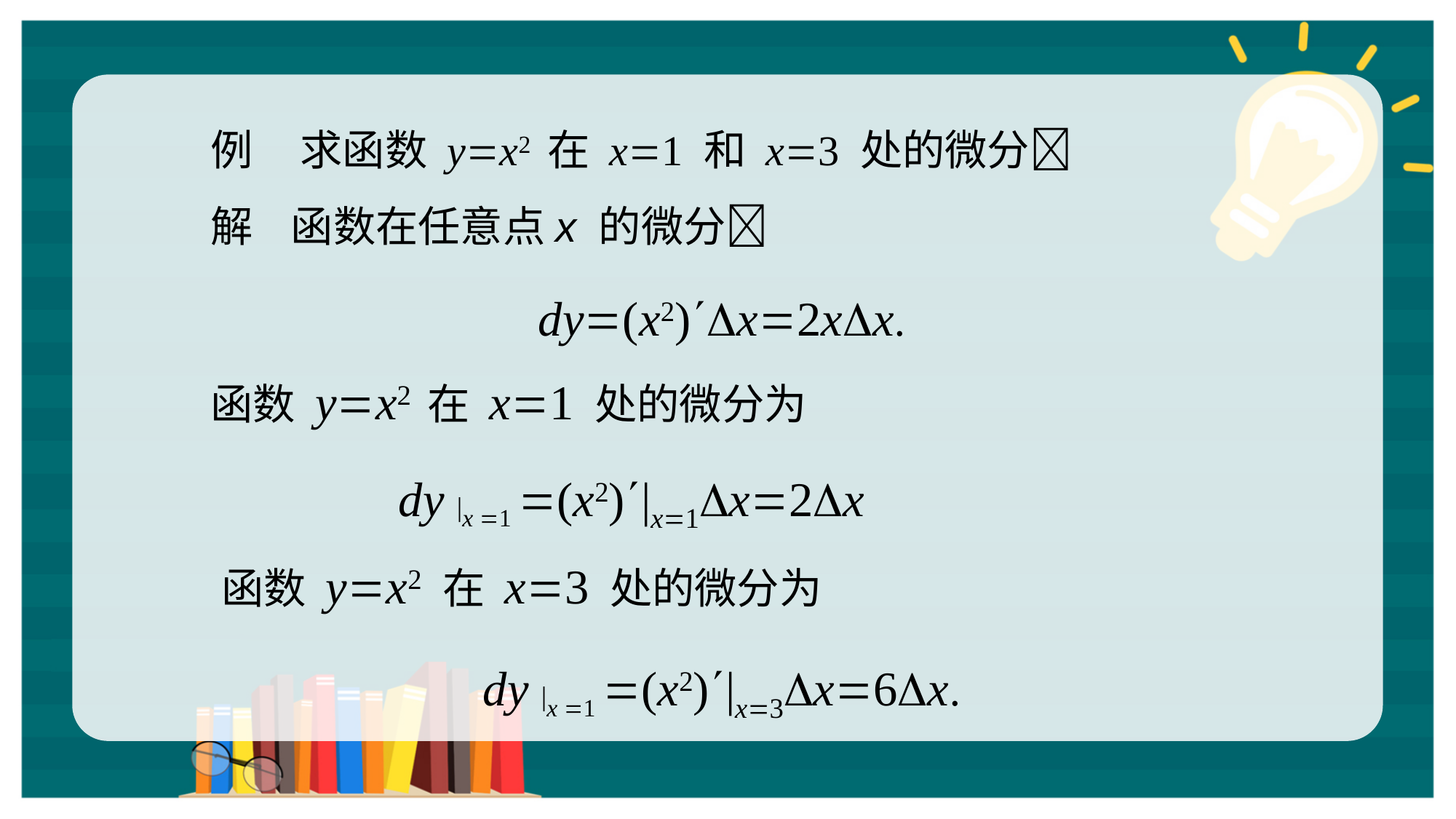

例     求函数 y=x2 在 x=1 和 x=3 处的微分.
解    函数在任意点x 的微分,
dy=(x2)′Δx=2xΔx.
函数 y=x2 在 x=1 处的微分为
dy |x =1 =(x2)′|x=1Δx=2Δx
函数 y=x2 在 x=3 处的微分为
dy |x =1 =(x2)′|x=3Δx=6Δx.